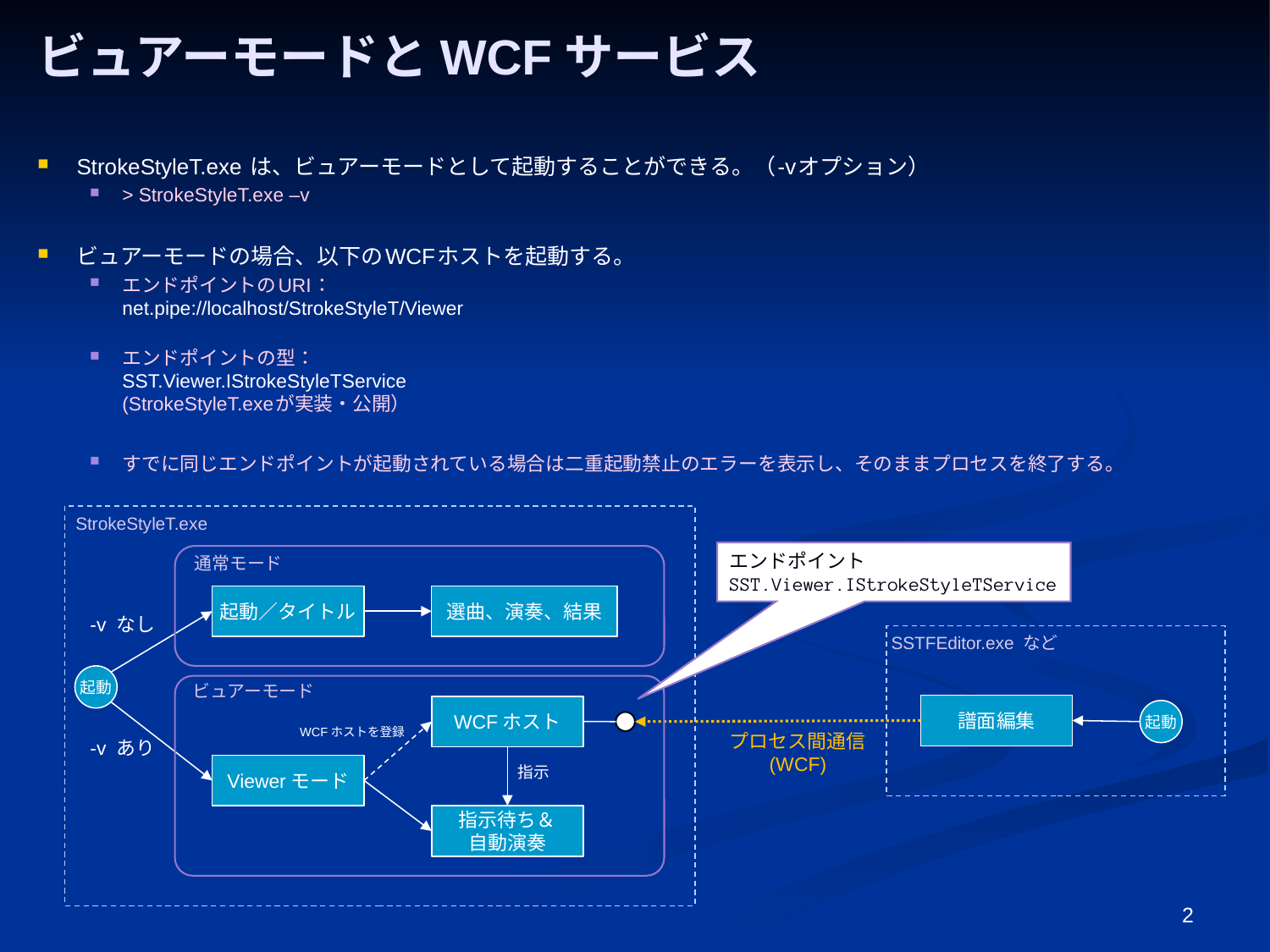

# ビュアーモードとWCFサービス
StrokeStyleT.exe は、ビュアーモードとして起動することができる。（-vオプション）
> StrokeStyleT.exe –v

ビュアーモードの場合、以下のWCFホストを起動する。
エンドポイントのURI：
net.pipe://localhost/StrokeStyleT/Viewer
エンドポイントの型：
SST.Viewer.IStrokeStyleTService
(StrokeStyleT.exeが実装・公開）

すでに同じエンドポイントが起動されている場合は二重起動禁止のエラーを表示し、そのままプロセスを終了する。

StrokeStyleT.exe
エンドポイント
SST.Viewer.IStrokeStyleTService

通常モード
起動／タイトル
選曲、演奏、結果
-v なし
SSTFEditor.exe など

起動
ビュアーモード

譜面編集
WCFホスト
起動

WCFホストを登録
プロセス間通信
(WCF)
-v あり
Viewerモード
指示
指示待ち＆
自動演奏
2